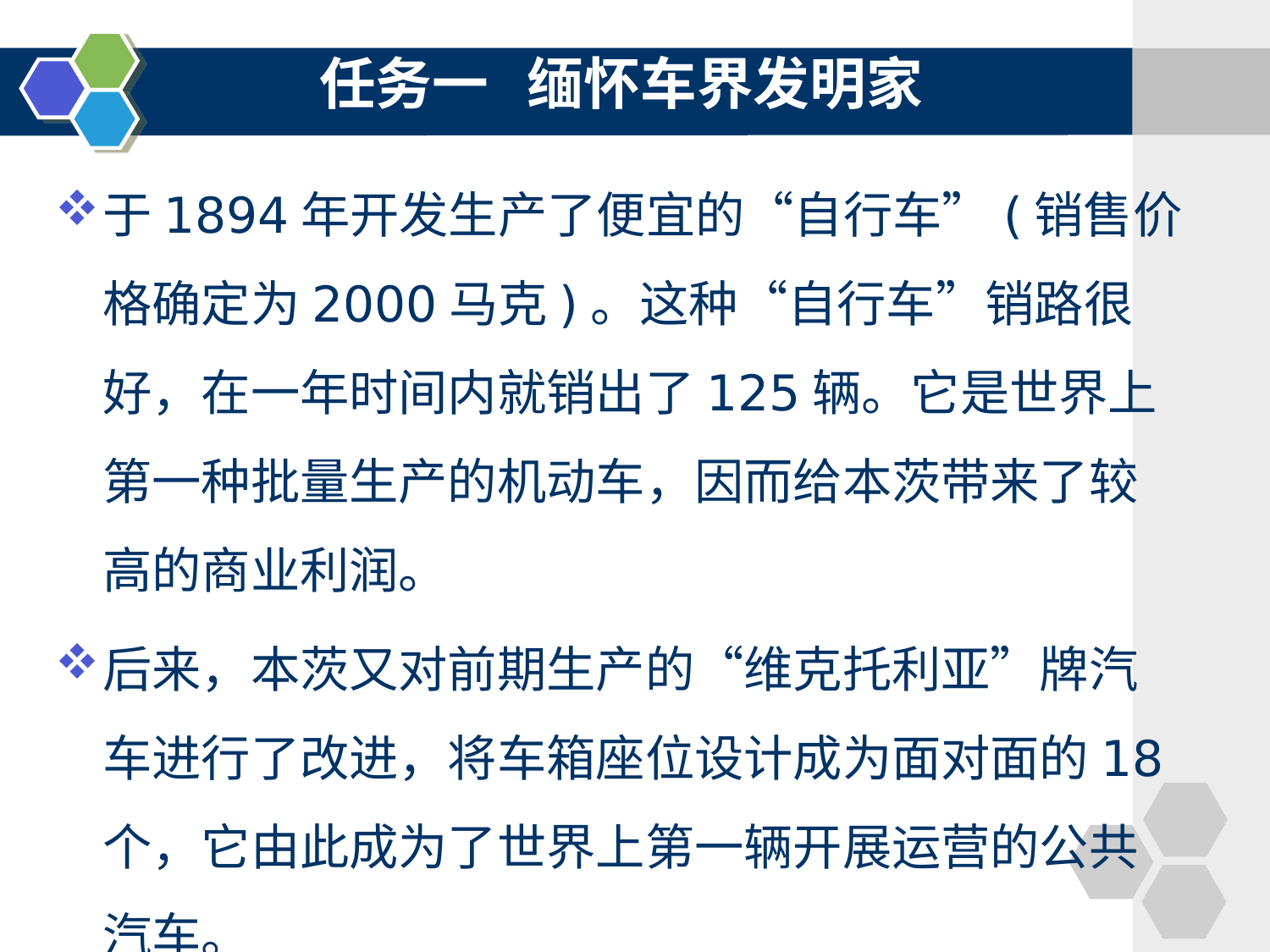

任务一   缅怀车界发明家
于1894年开发生产了便宜的“自行车”(销售价格确定为2000马克)。这种“自行车”销路很好，在一年时间内就销出了125辆。它是世界上第一种批量生产的机动车，因而给本茨带来了较高的商业利润。
后来，本茨又对前期生产的“维克托利亚”牌汽车进行了改进，将车箱座位设计成为面对面的18个，它由此成为了世界上第一辆开展运营的公共汽车。